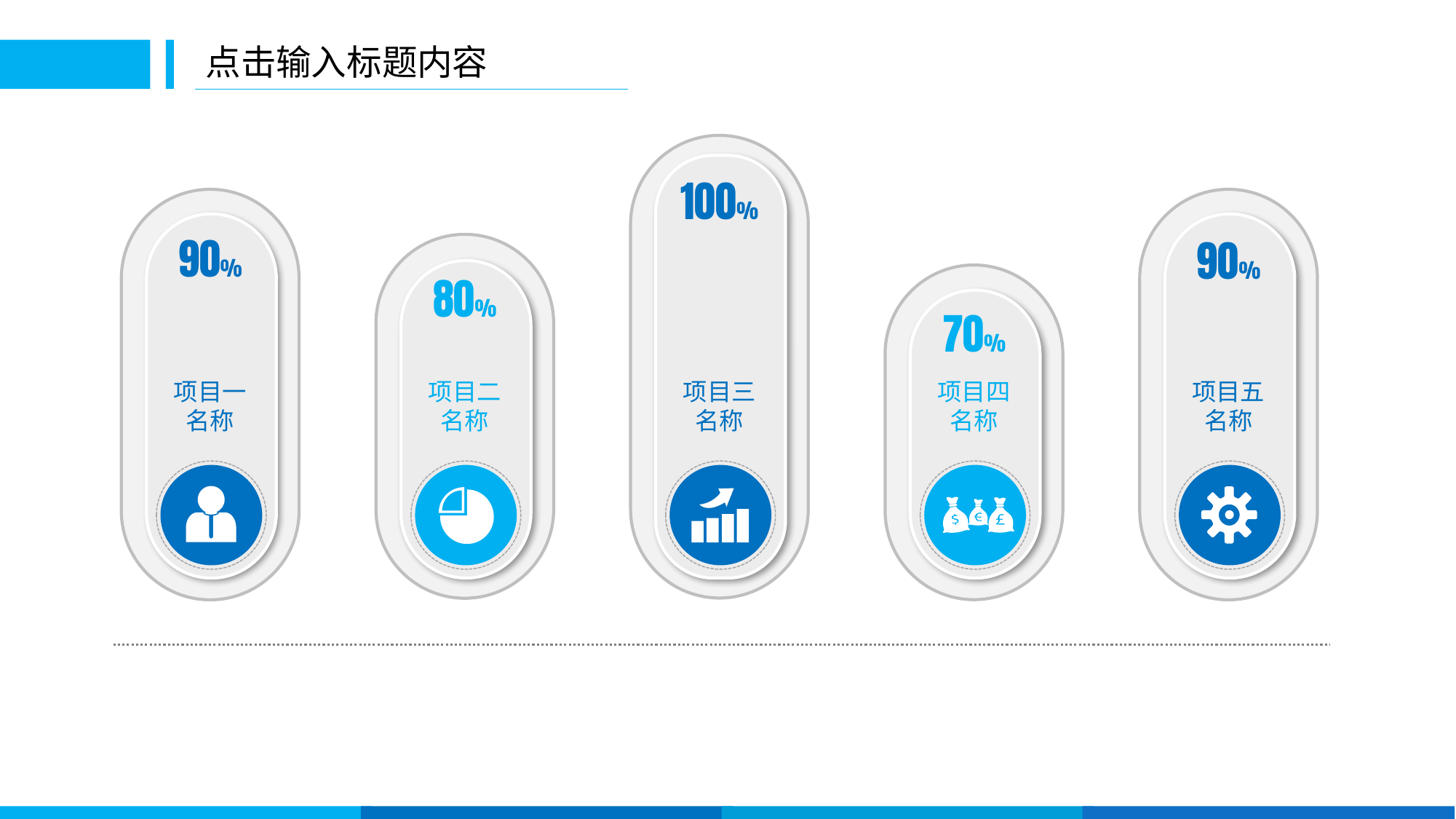

点击输入标题内容

100%

90%
90%

80%

70%
项目一
名称
项目二
名称
项目三
名称
项目四
名称
项目五
名称